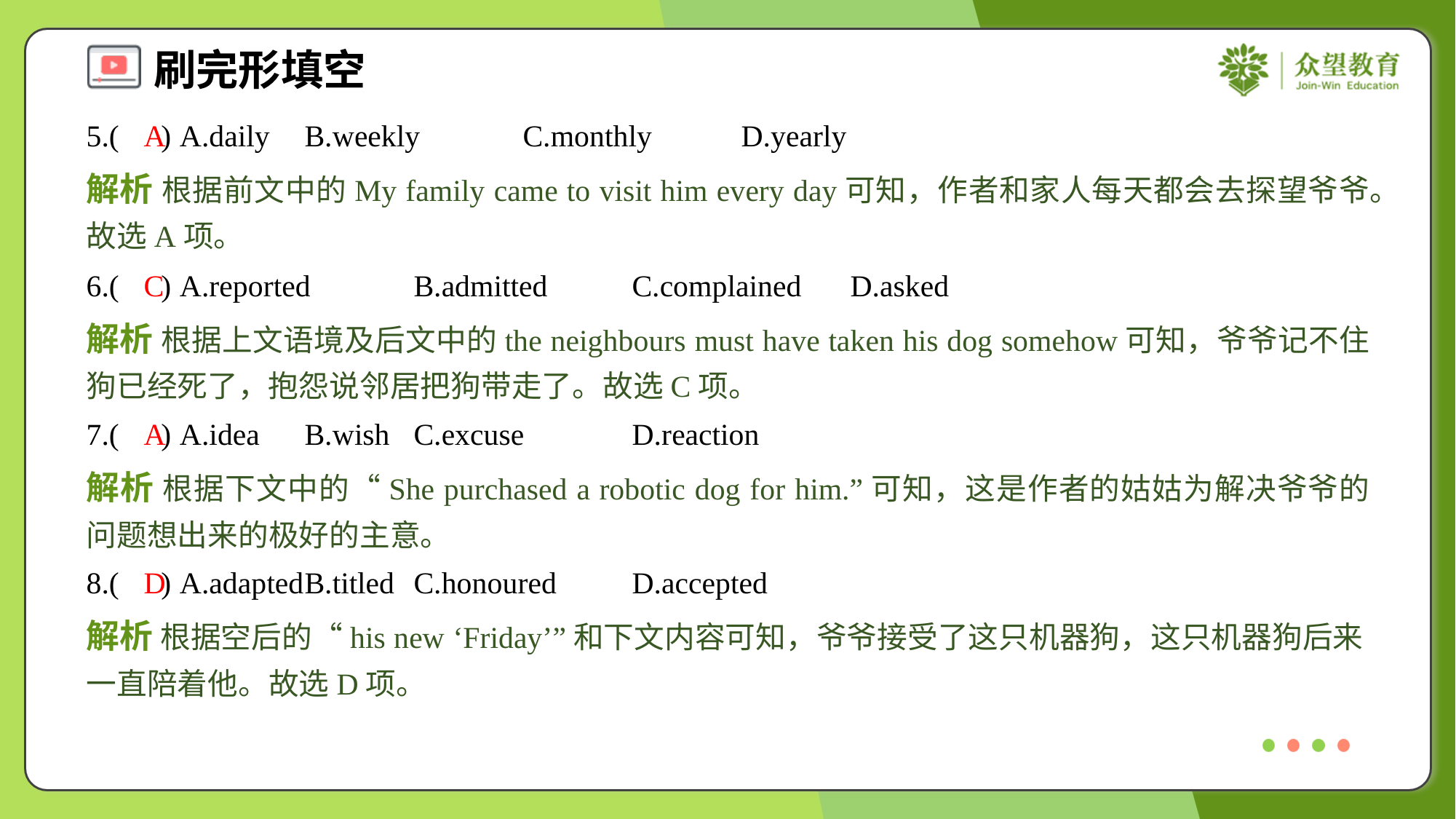

5.(     ) A.daily	B.weekly	C.monthly	D.yearly
A
解析 根据前文中的My family came to visit him every day可知，作者和家人每天都会去探望爷爷。故选A项。
6.(     ) A.reported	B.admitted	C.complained	D.asked
C
解析 根据上文语境及后文中的the neighbours must have taken his dog somehow可知，爷爷记不住狗已经死了，抱怨说邻居把狗带走了。故选C项。
7.(     ) A.idea	B.wish	C.excuse	D.reaction
A
解析 根据下文中的“She purchased a robotic dog for him.”可知，这是作者的姑姑为解决爷爷的问题想出来的极好的主意。
8.(     ) A.adapted	B.titled	C.honoured	D.accepted
D
解析 根据空后的“his new ‘Friday’”和下文内容可知，爷爷接受了这只机器狗，这只机器狗后来一直陪着他。故选D项。